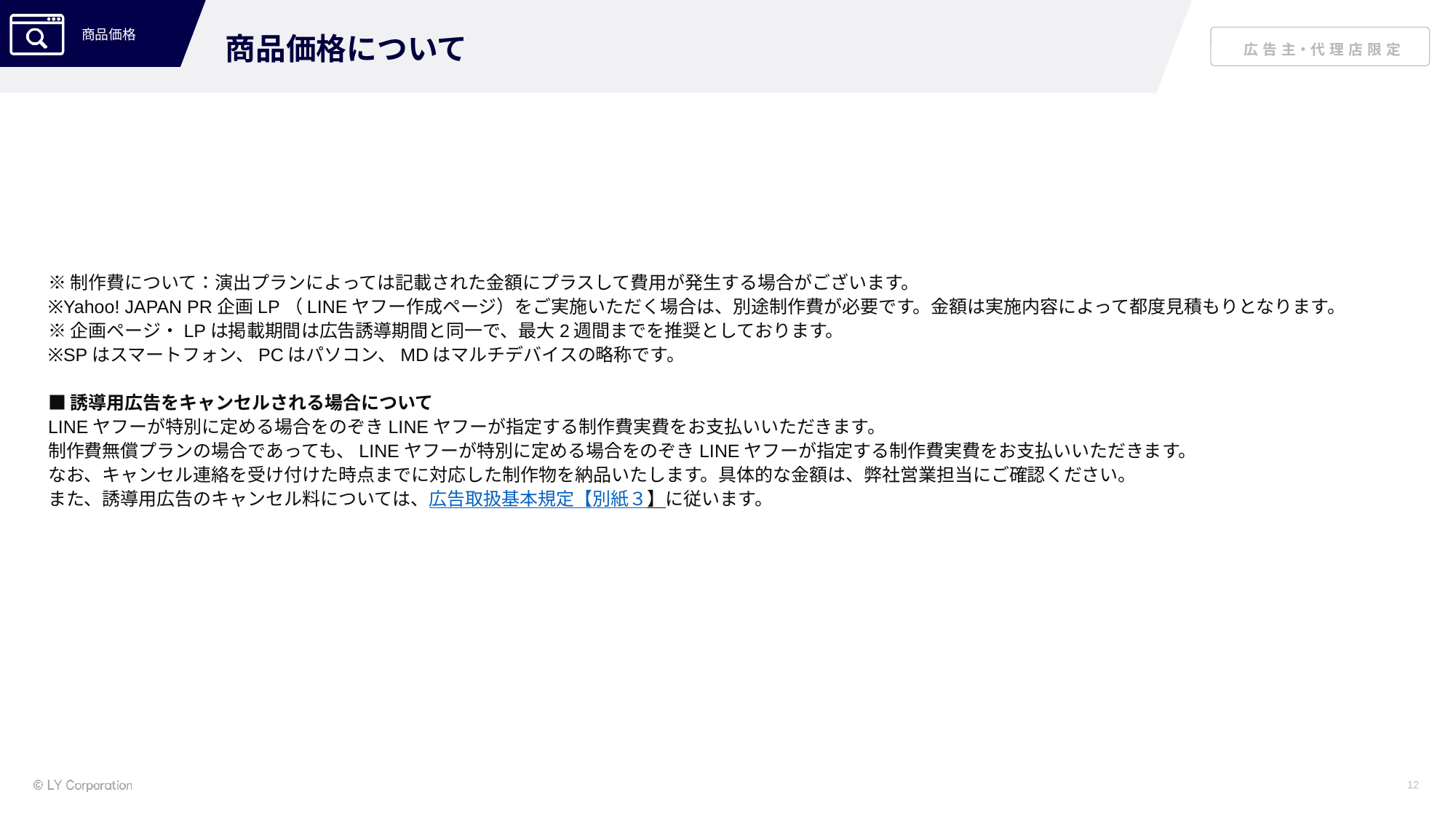

商品価格について
※制作費について：演出プランによっては記載された金額にプラスして費用が発生する場合がございます。
※Yahoo! JAPAN PR企画LP（LINEヤフー作成ページ）をご実施いただく場合は、別途制作費が必要です。金額は実施内容によって都度見積もりとなります。
※企画ページ・LPは掲載期間は広告誘導期間と同一で、最大2週間までを推奨としております。
※SPはスマートフォン、PCはパソコン、MDはマルチデバイスの略称です。

■誘導用広告をキャンセルされる場合について
LINEヤフーが特別に定める場合をのぞきLINEヤフーが指定する制作費実費をお支払いいただきます。
制作費無償プランの場合であっても、LINEヤフーが特別に定める場合をのぞきLINEヤフーが指定する制作費実費をお支払いいただきます。
なお、キャンセル連絡を受け付けた時点までに対応した制作物を納品いたします。具体的な金額は、弊社営業担当にご確認ください。
また、誘導用広告のキャンセル料については、広告取扱基本規定【別紙３】に従います。